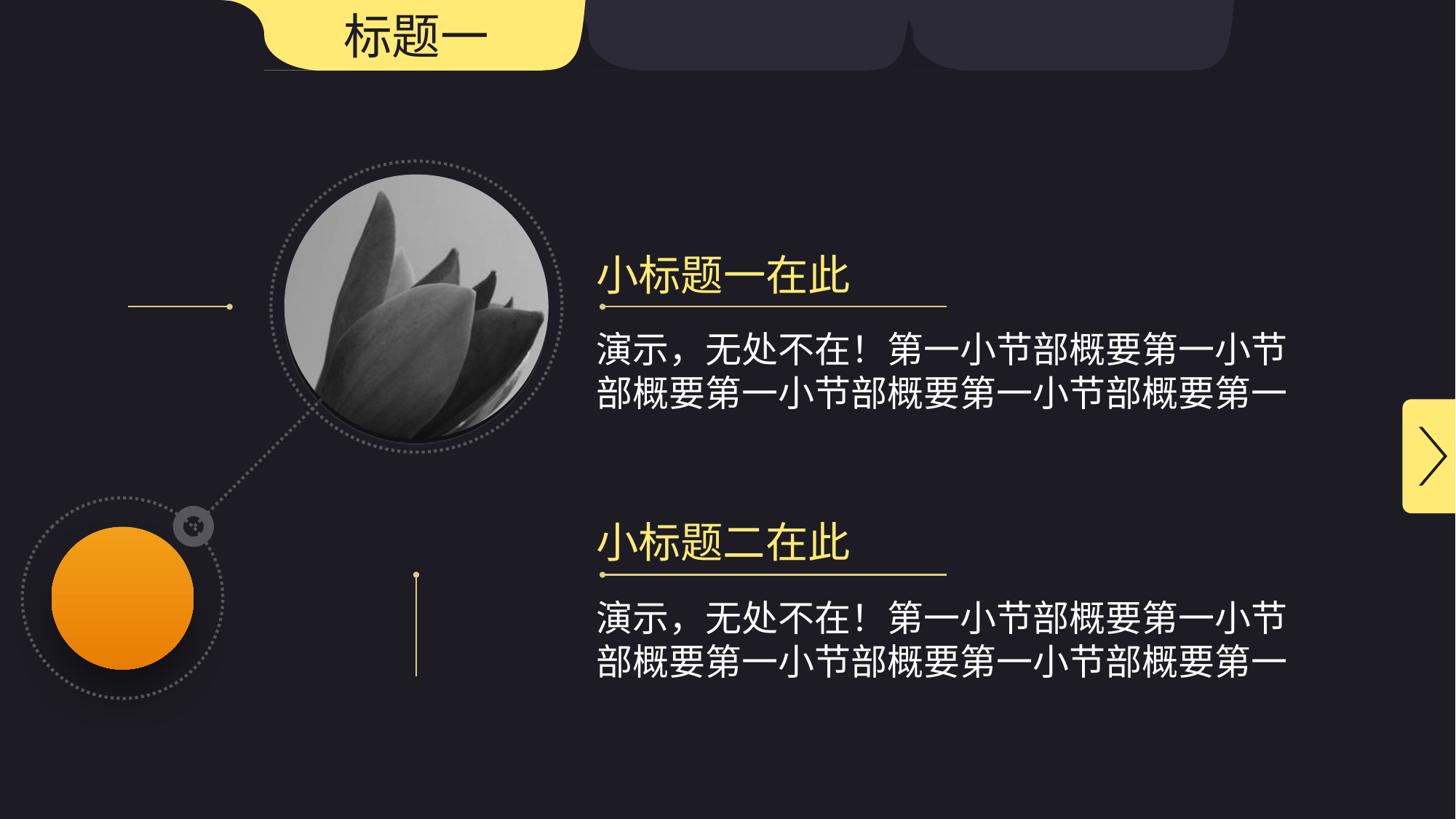

标题一

小标题一在此

演示，无处不在！第一小节部概要第一小节部概要第一小节部概要第一小节部概要第一

小标题二在此

演示，无处不在！第一小节部概要第一小节部概要第一小节部概要第一小节部概要第一